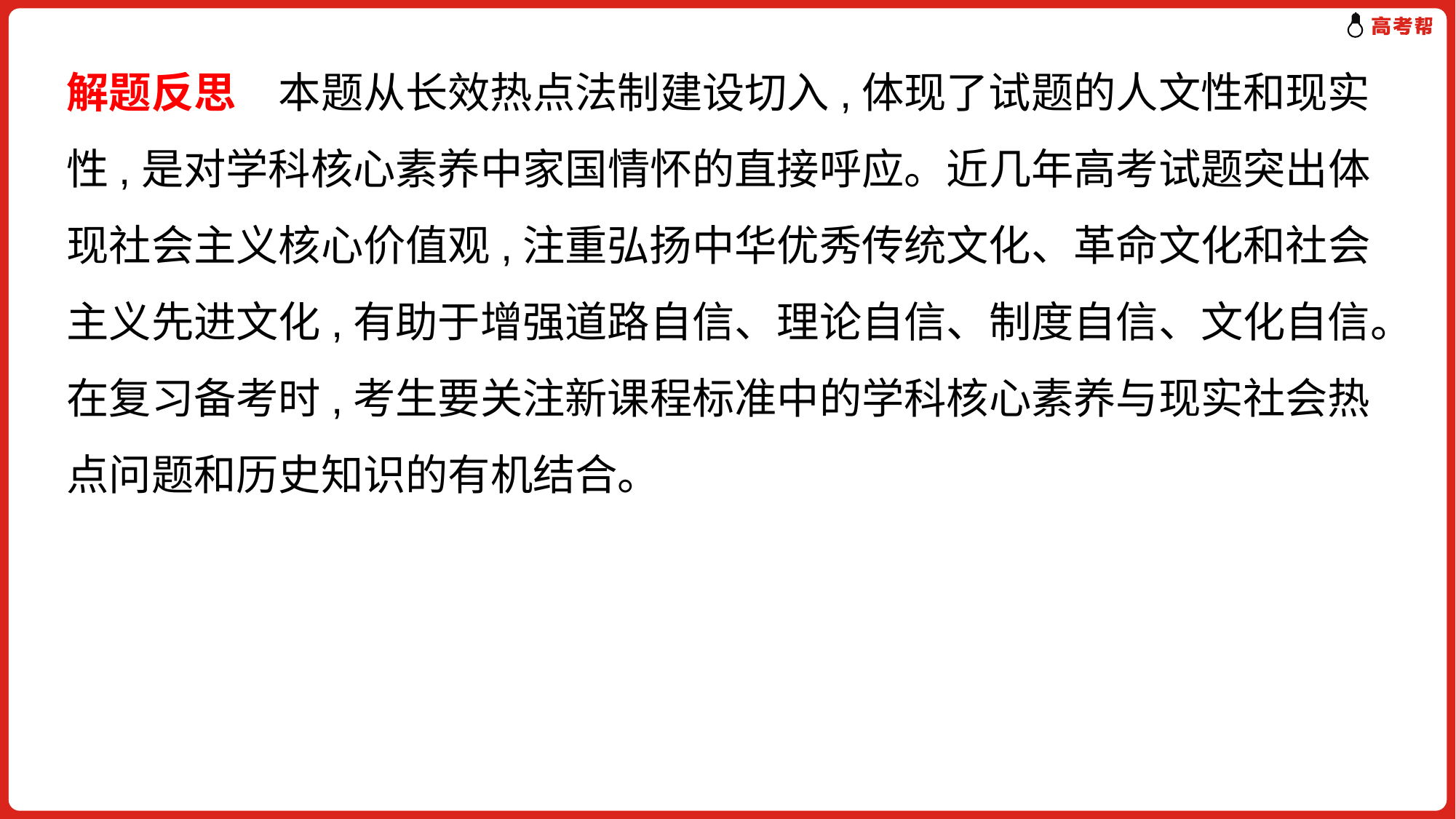

解题反思　本题从长效热点法制建设切入,体现了试题的人文性和现实性,是对学科核心素养中家国情怀的直接呼应。近几年高考试题突出体现社会主义核心价值观,注重弘扬中华优秀传统文化、革命文化和社会主义先进文化,有助于增强道路自信、理论自信、制度自信、文化自信。在复习备考时,考生要关注新课程标准中的学科核心素养与现实社会热点问题和历史知识的有机结合。